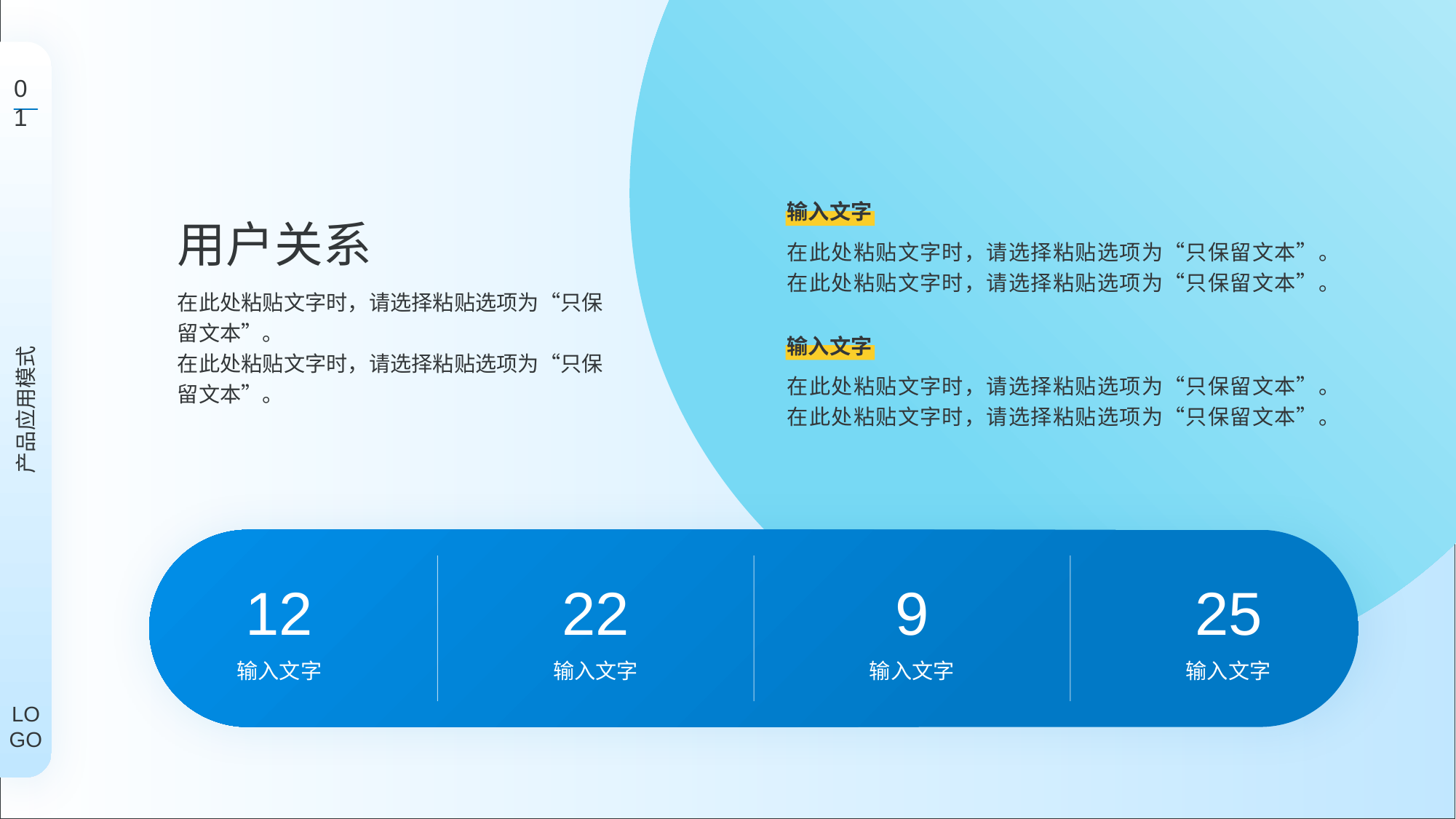

01
输入文字
用户关系

在此处粘贴文字时，请选择粘贴选项为“只保留文本”。在此处粘贴文字时，请选择粘贴选项为“只保留文本”。
在此处粘贴文字时，请选择粘贴选项为“只保留文本”。
在此处粘贴文字时，请选择粘贴选项为“只保留文本”。
输入文字

在此处粘贴文字时，请选择粘贴选项为“只保留文本”。在此处粘贴文字时，请选择粘贴选项为“只保留文本”。
产品应用模式

12
22
9
25
输入文字
输入文字
输入文字
输入文字
LOGO